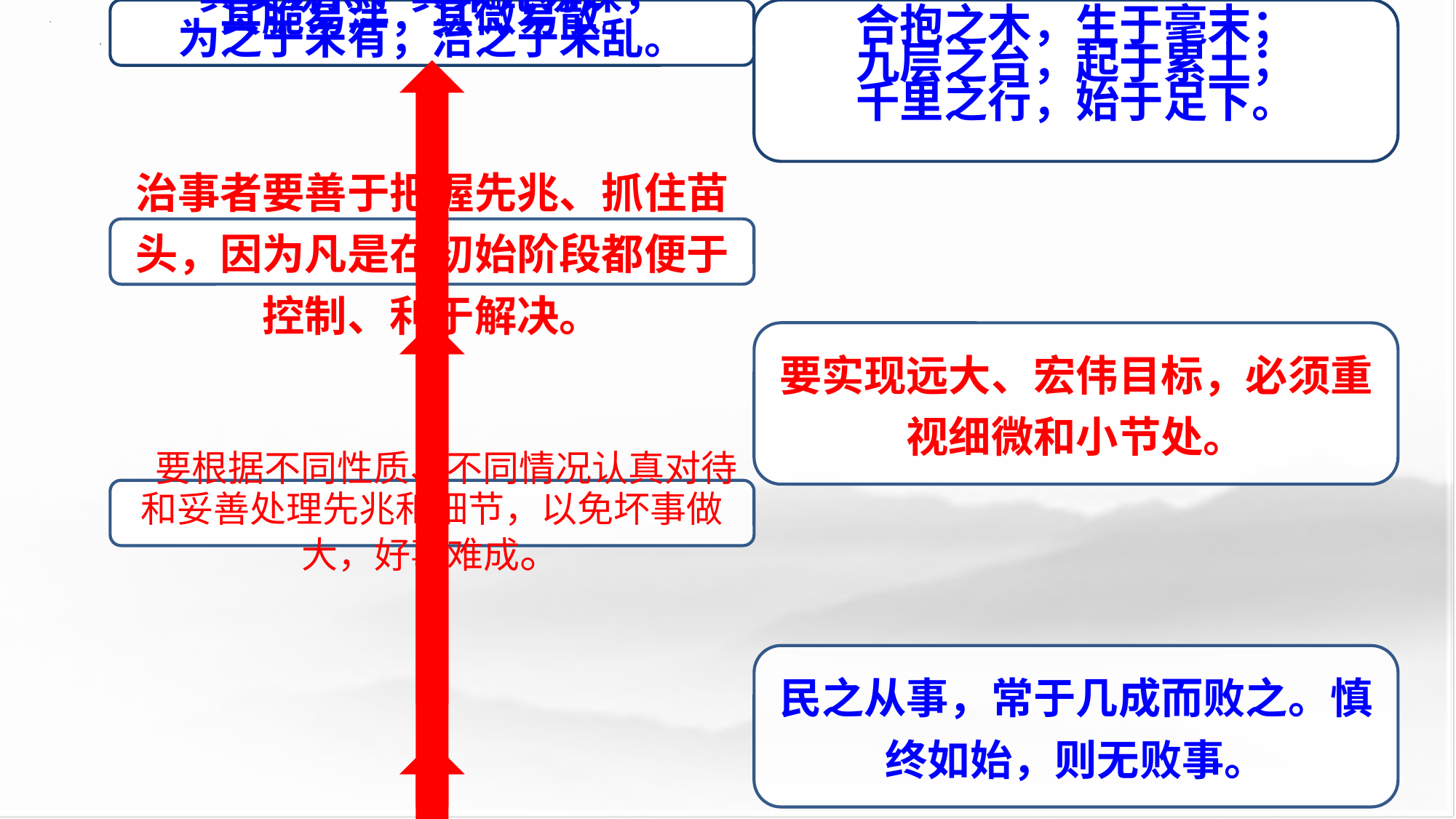

其安易持，其未兆易谋，
其脆易泮，其微易散。
为之于未有，治之于未乱。
治事者要善于把握先兆、抓住苗头，因为凡是在初始阶段都便于控制、利于解决。
  要根据不同性质、不同情况认真对待和妥善处理先兆和细节，以免坏事做大，好事难成。
合抱之木，生于毫末；
九层之台，起于累土；
千里之行，始于足下。
要实现远大、宏伟目标，必须重视细微和小节处。
民之从事，常于几成而败之。慎终如始，则无败事。